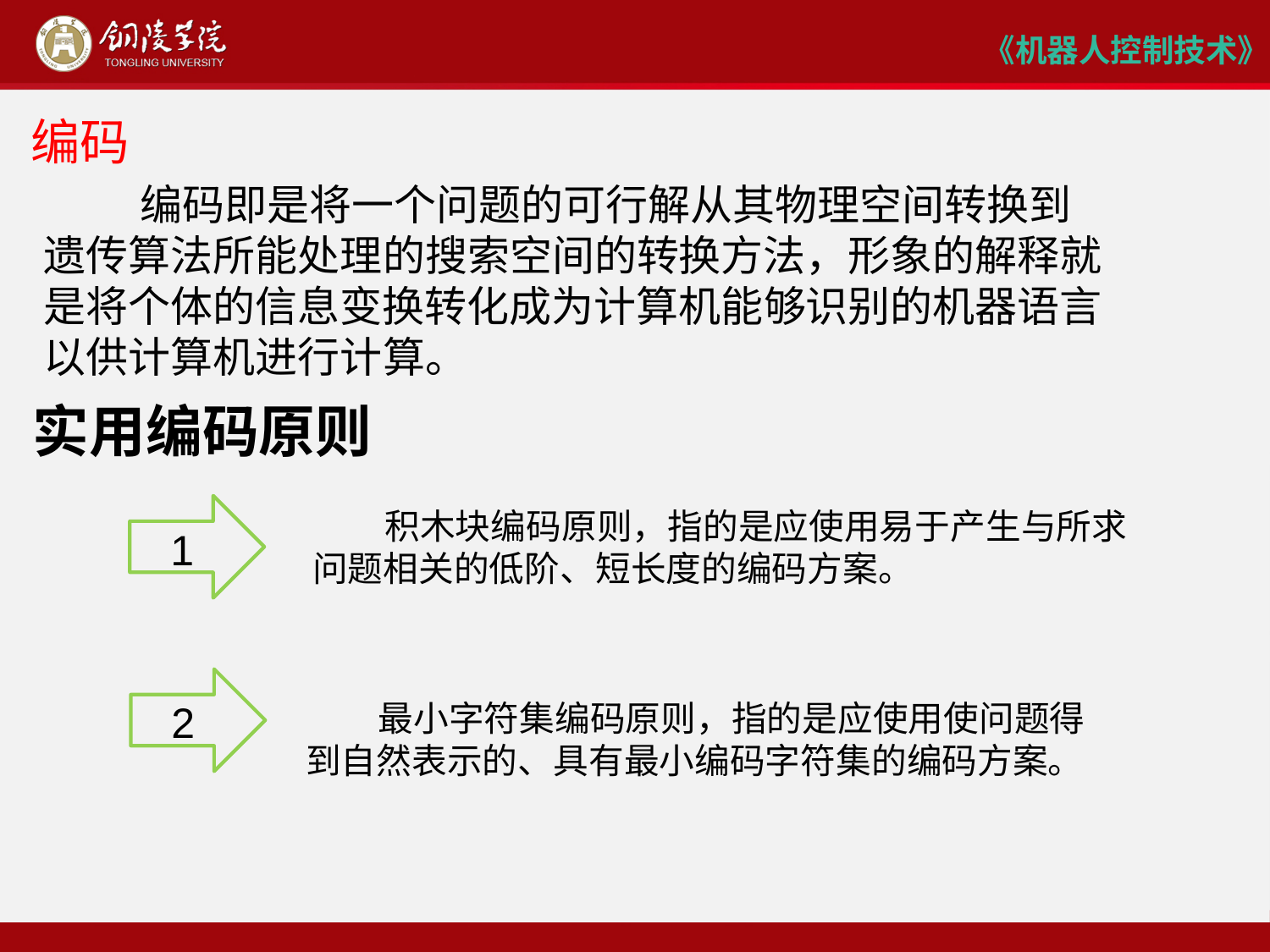

# 编码
         编码即是将一个问题的可行解从其物理空间转换到遗传算法所能处理的搜索空间的转换方法，形象的解释就是将个体的信息变换转化成为计算机能够识别的机器语言以供计算机进行计算。
实用编码原则

         积木块编码原则，指的是应使用易于产生与所求问题相关的低阶、短长度的编码方案。
1

         最小字符集编码原则，指的是应使用使问题得到自然表示的、具有最小编码字符集的编码方案。
2